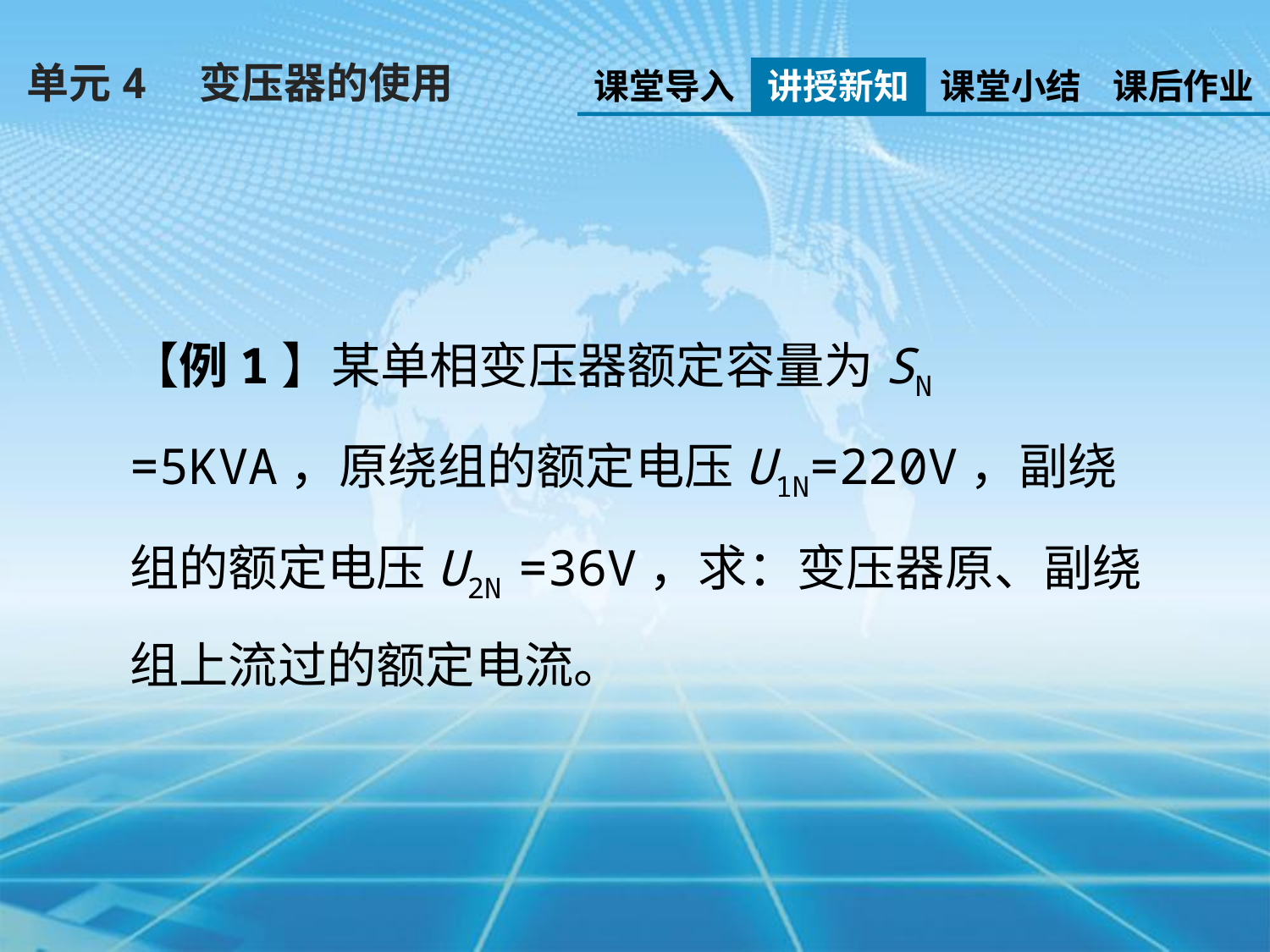

单元4　变压器的使用
课堂导入
讲授新知
课堂小结
课后作业
【例1】某单相变压器额定容量为SN =5KVA，原绕组的额定电压U1N=220V，副绕组的额定电压U2N =36V，求：变压器原、副绕组上流过的额定电流。